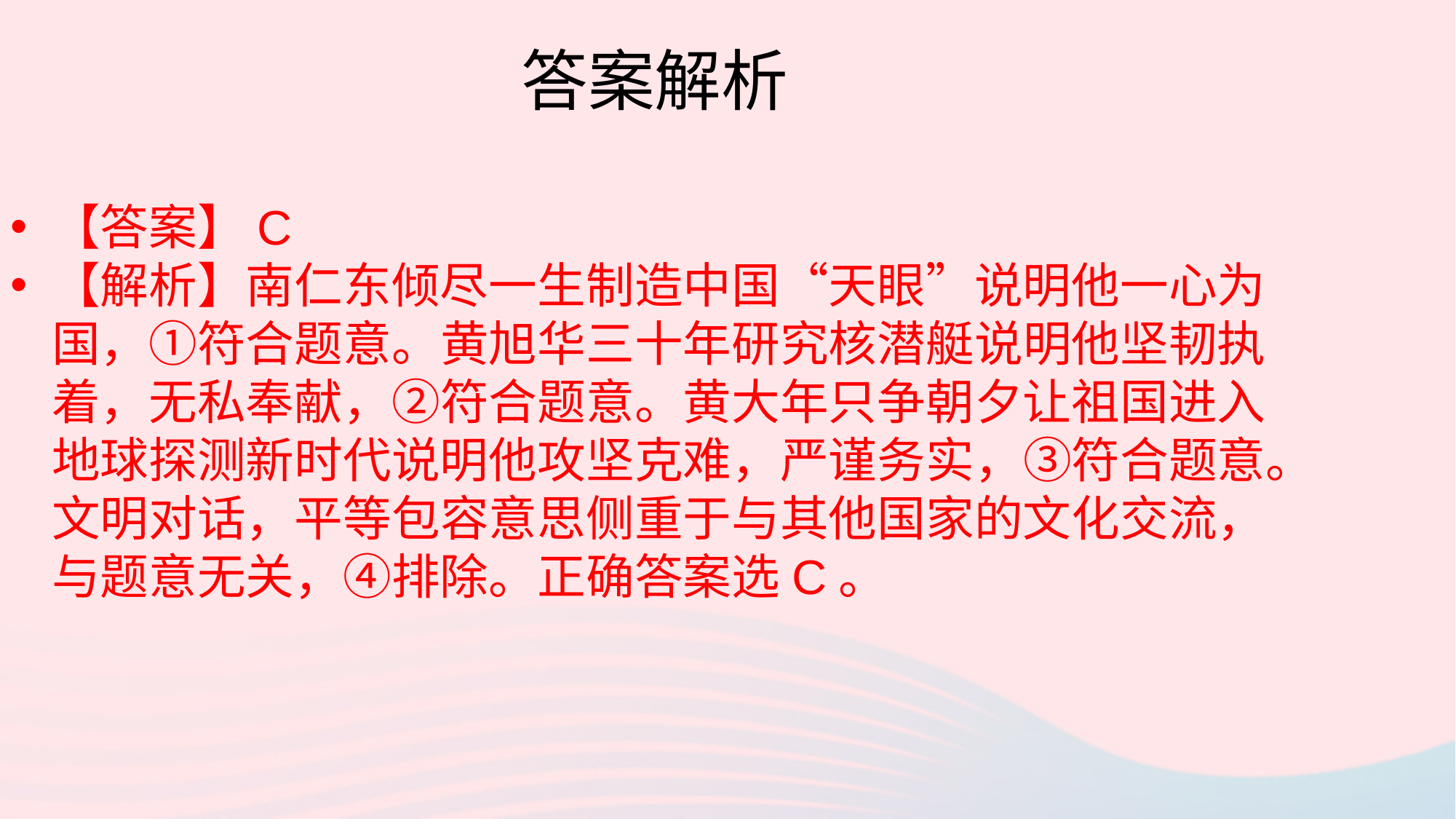

答案解析
【答案】C
【解析】南仁东倾尽一生制造中国“天眼”说明他一心为国，①符合题意。黄旭华三十年研究核潜艇说明他坚韧执着，无私奉献，②符合题意。黄大年只争朝夕让祖国进入地球探测新时代说明他攻坚克难，严谨务实，③符合题意。文明对话，平等包容意思侧重于与其他国家的文化交流，与题意无关，④排除。正确答案选C。